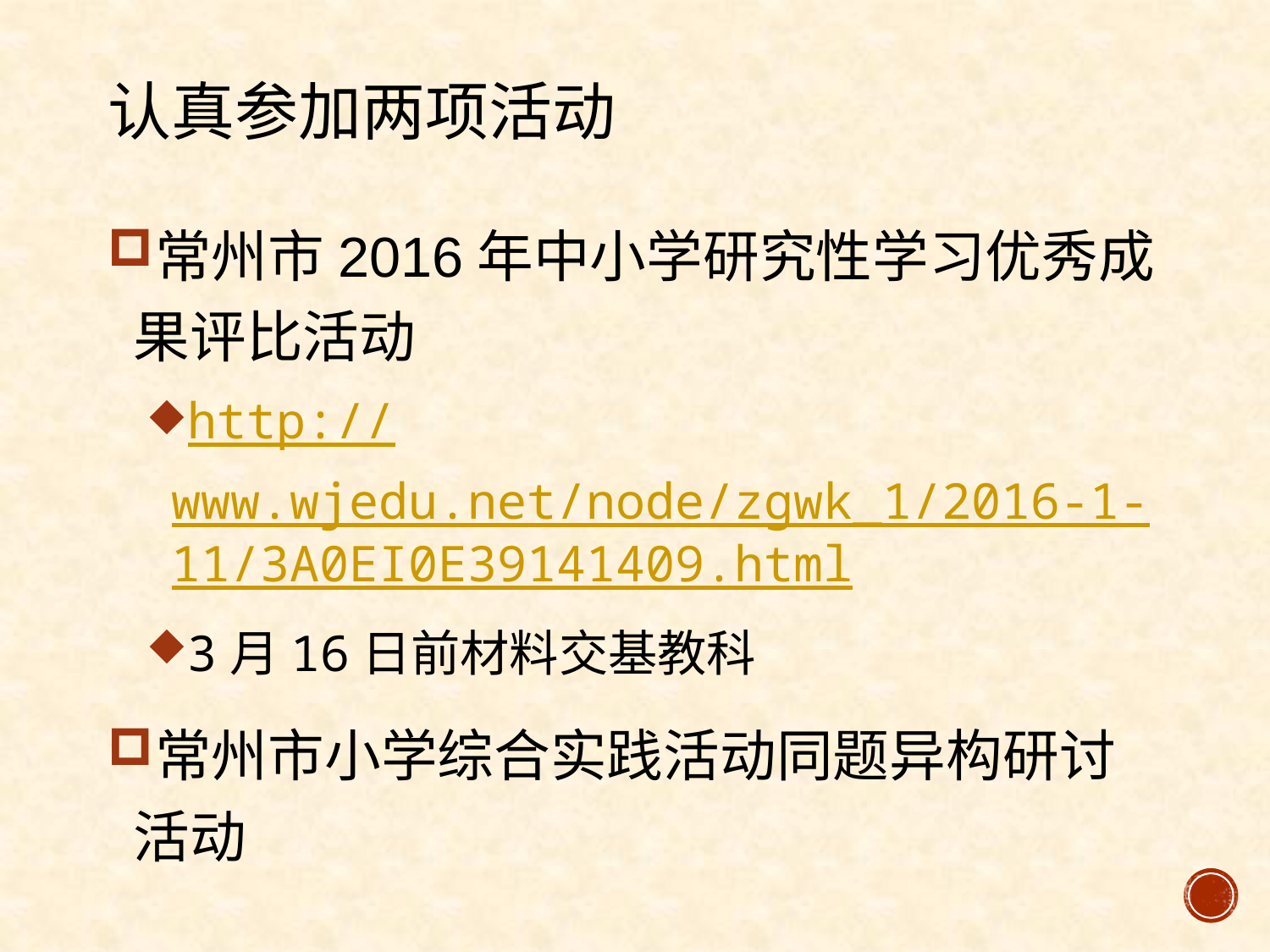

# 认真参加两项活动
常州市2016年中小学研究性学习优秀成果评比活动
http://www.wjedu.net/node/zgwk_1/2016-1-11/3A0EI0E39141409.html
3月16日前材料交基教科
常州市小学综合实践活动同题异构研讨活动